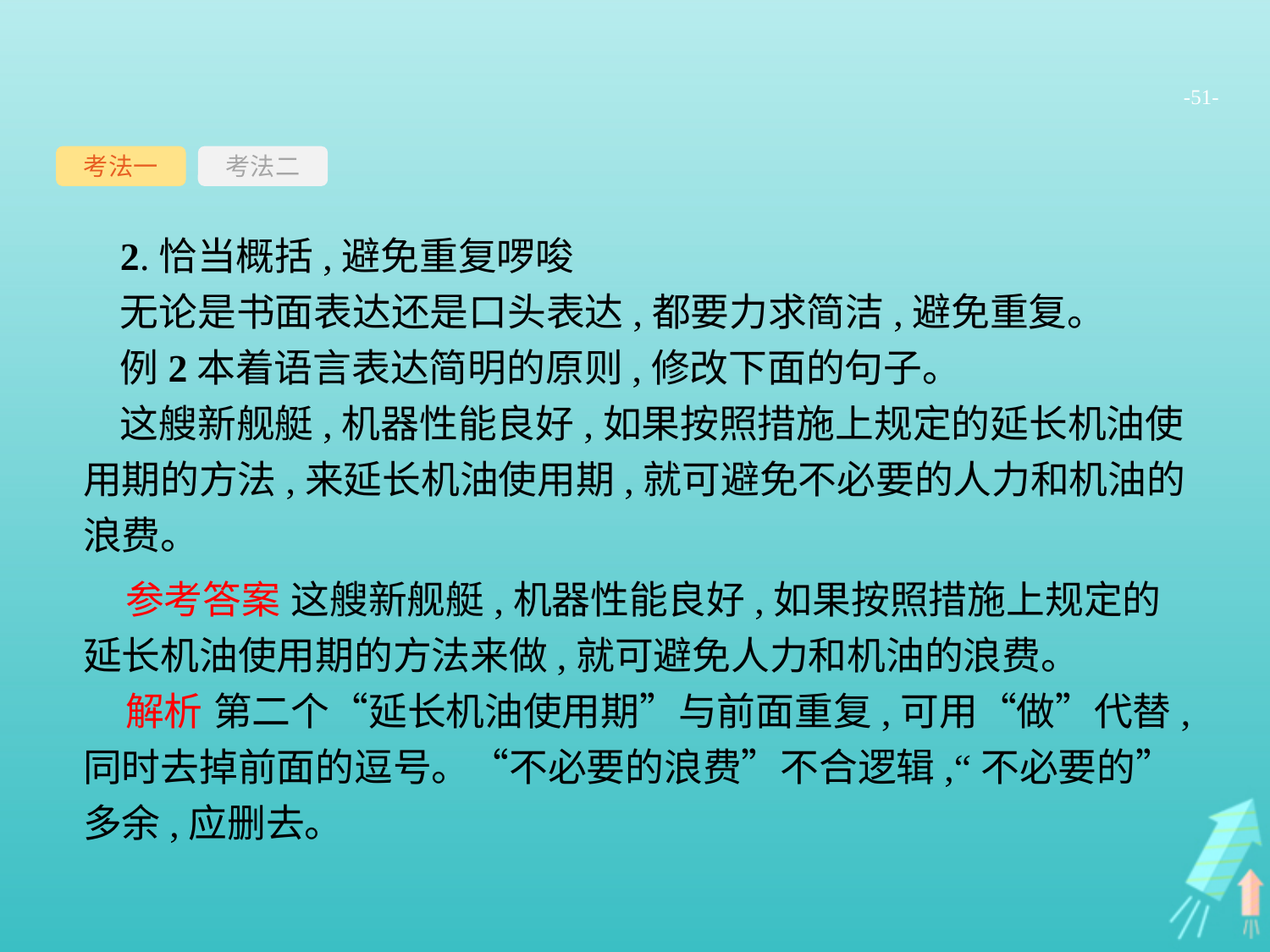

-51-
考法一
考法二
2.恰当概括,避免重复啰唆
无论是书面表达还是口头表达,都要力求简洁,避免重复。
例2本着语言表达简明的原则,修改下面的句子。
这艘新舰艇,机器性能良好,如果按照措施上规定的延长机油使用期的方法,来延长机油使用期,就可避免不必要的人力和机油的浪费。
参考答案 这艘新舰艇,机器性能良好,如果按照措施上规定的延长机油使用期的方法来做,就可避免人力和机油的浪费。
解析 第二个“延长机油使用期”与前面重复,可用“做”代替,同时去掉前面的逗号。“不必要的浪费”不合逻辑,“不必要的”多余,应删去。